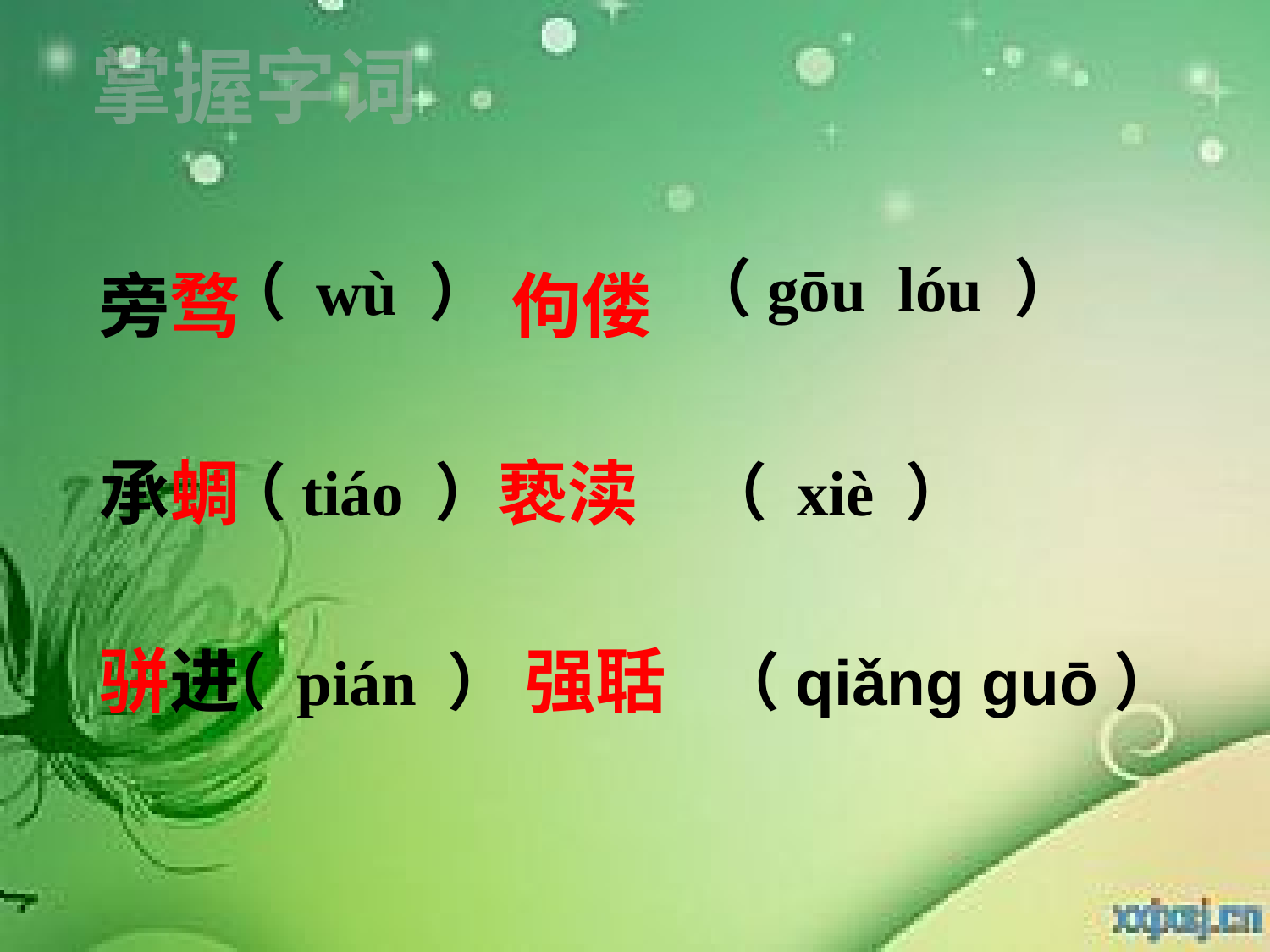

掌握字词
旁骛　　          佝偻
承蜩                亵渎
骈进　　           强聒
（gōu  lóu ）
（ wù ）
（tiáo ）
（ xiè ）
（ pián ）
（qiǎng guō）